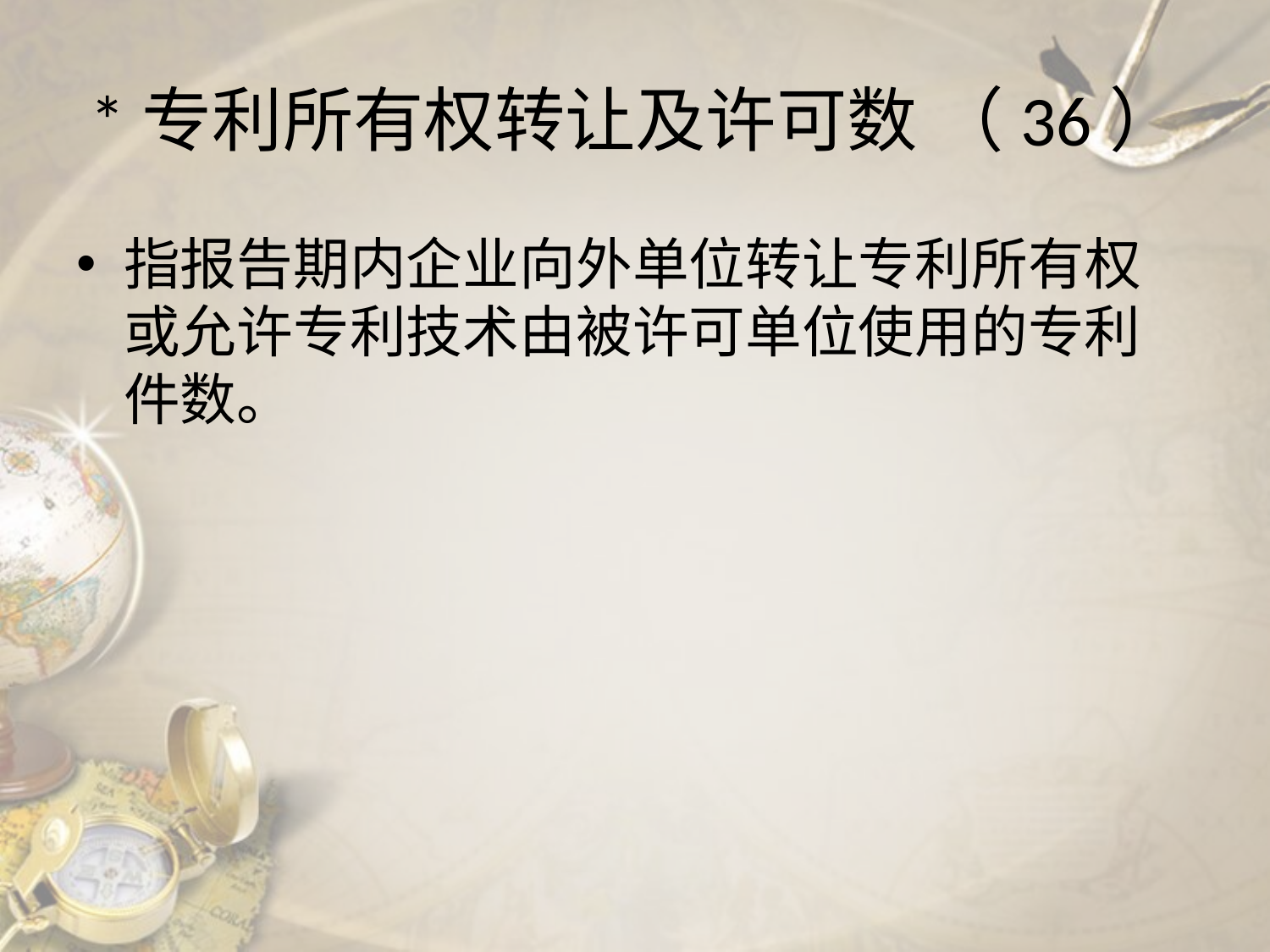

# *专利所有权转让及许可数 （36）
指报告期内企业向外单位转让专利所有权或允许专利技术由被许可单位使用的专利件数。